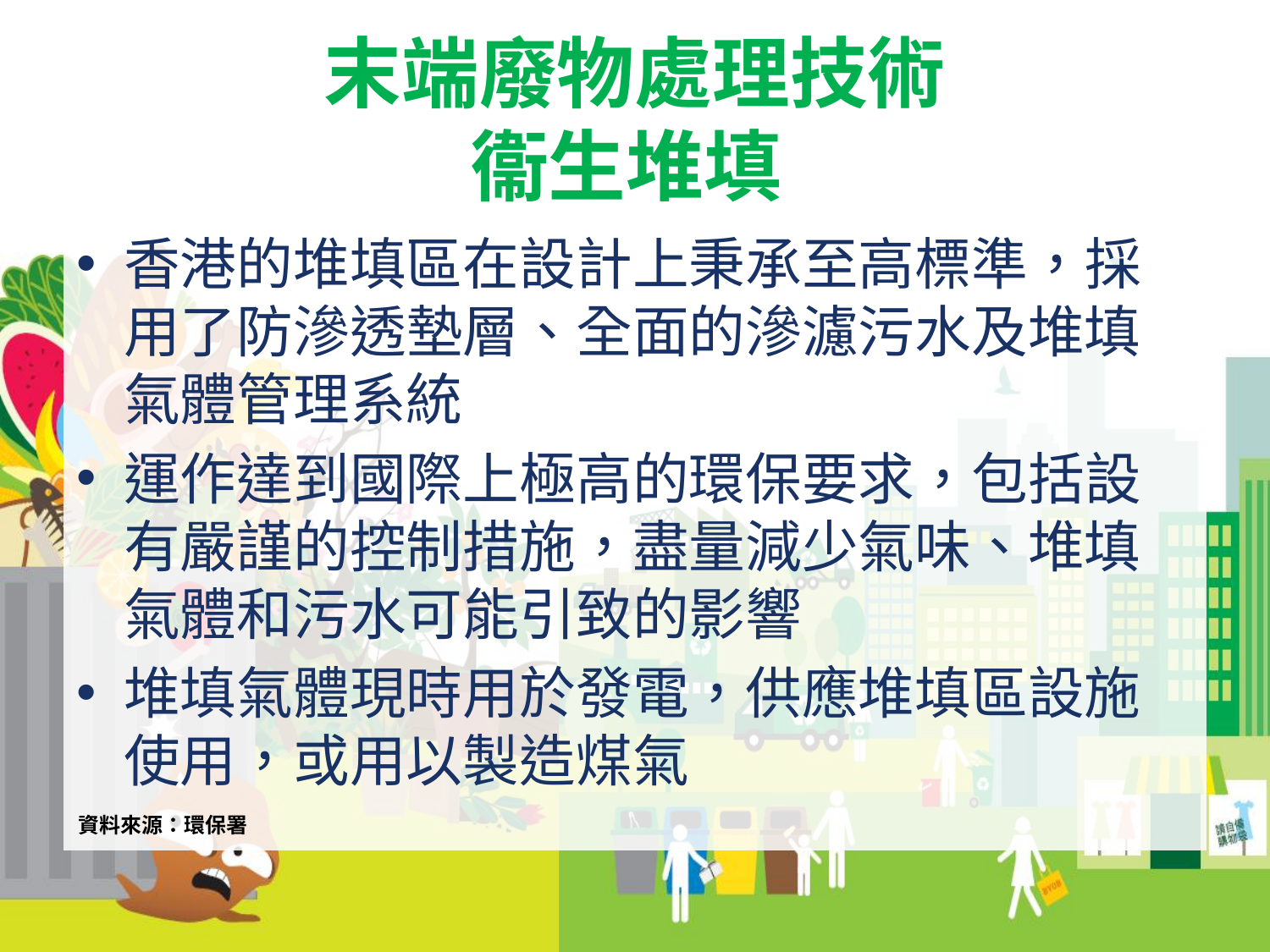

# 末端廢物處理技術 衞生堆填
香港的堆填區在設計上秉承至高標準，採用了防滲透墊層、全面的滲濾污水及堆填氣體管理系統
運作達到國際上極高的環保要求，包括設有嚴謹的控制措施，盡量減少氣味、堆填氣體和污水可能引致的影響
堆填氣體現時用於發電，供應堆填區設施使用，或用以製造煤氣
資料來源：環保署